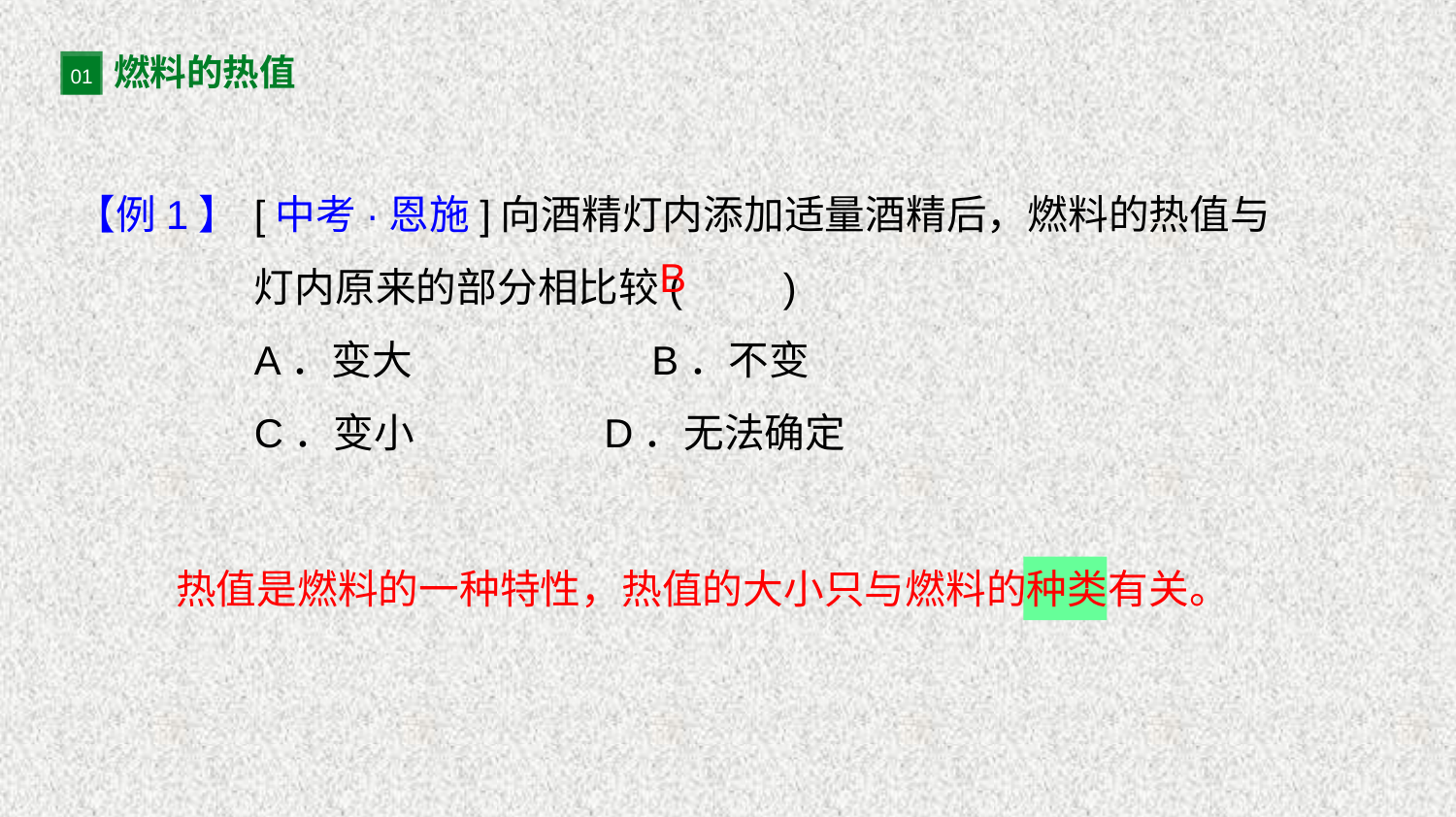

燃料的热值

01
[中考·恩施]向酒精灯内添加适量酒精后，燃料的热值与灯内原来的部分相比较(　　)
A．变大　　　　　   B．不变
C．变小                    D．无法确定
【例1】
B
热值是燃料的一种特性，热值的大小只与燃料的种类有关。